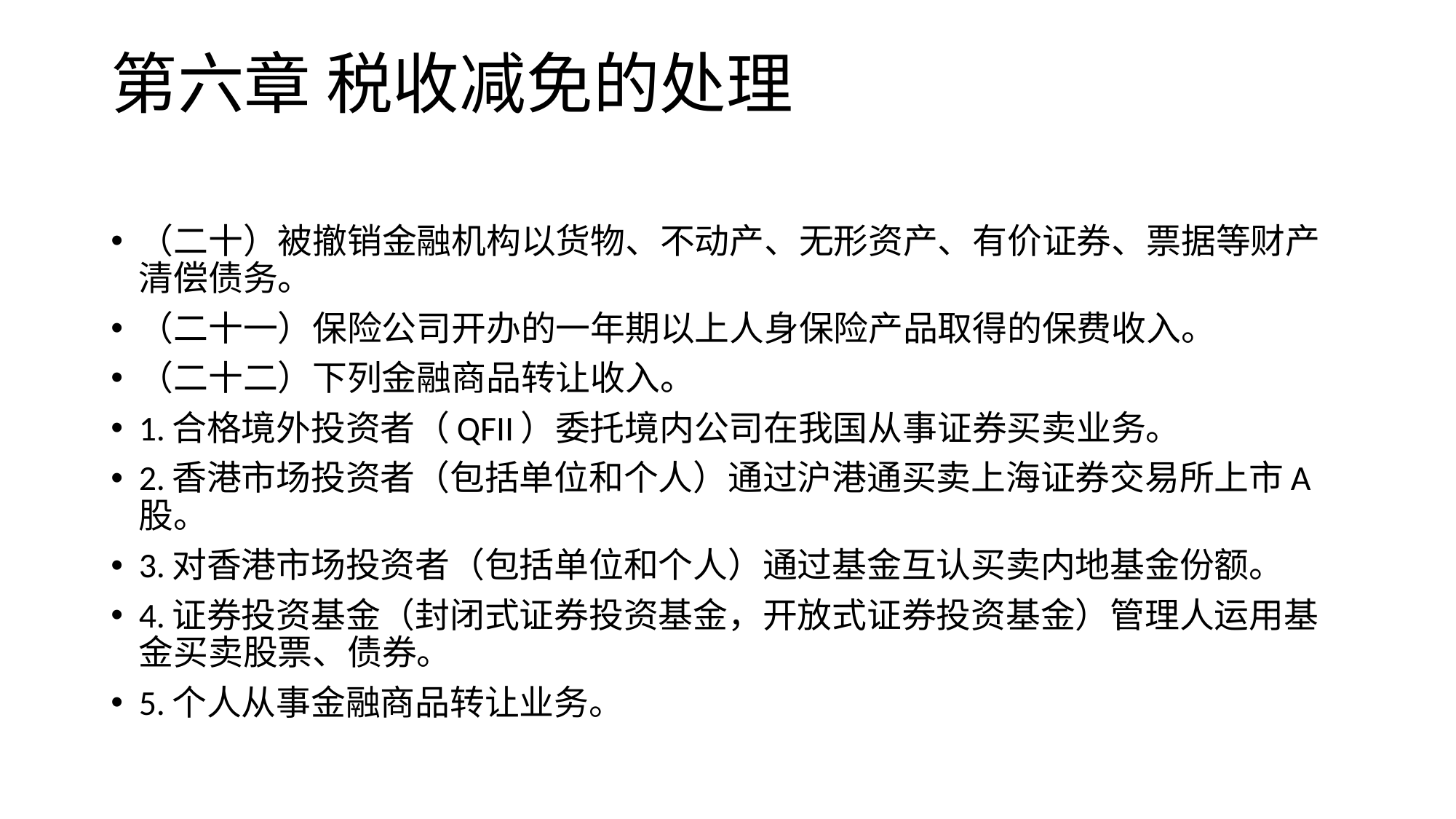

# 第六章 税收减免的处理

（二十）被撤销金融机构以货物、不动产、无形资产、有价证券、票据等财产清偿债务。
（二十一）保险公司开办的一年期以上人身保险产品取得的保费收入。
（二十二）下列金融商品转让收入。
1.合格境外投资者（QFII）委托境内公司在我国从事证券买卖业务。
2.香港市场投资者（包括单位和个人）通过沪港通买卖上海证券交易所上市A股。
3.对香港市场投资者（包括单位和个人）通过基金互认买卖内地基金份额。
4.证券投资基金（封闭式证券投资基金，开放式证券投资基金）管理人运用基金买卖股票、债券。
5.个人从事金融商品转让业务。